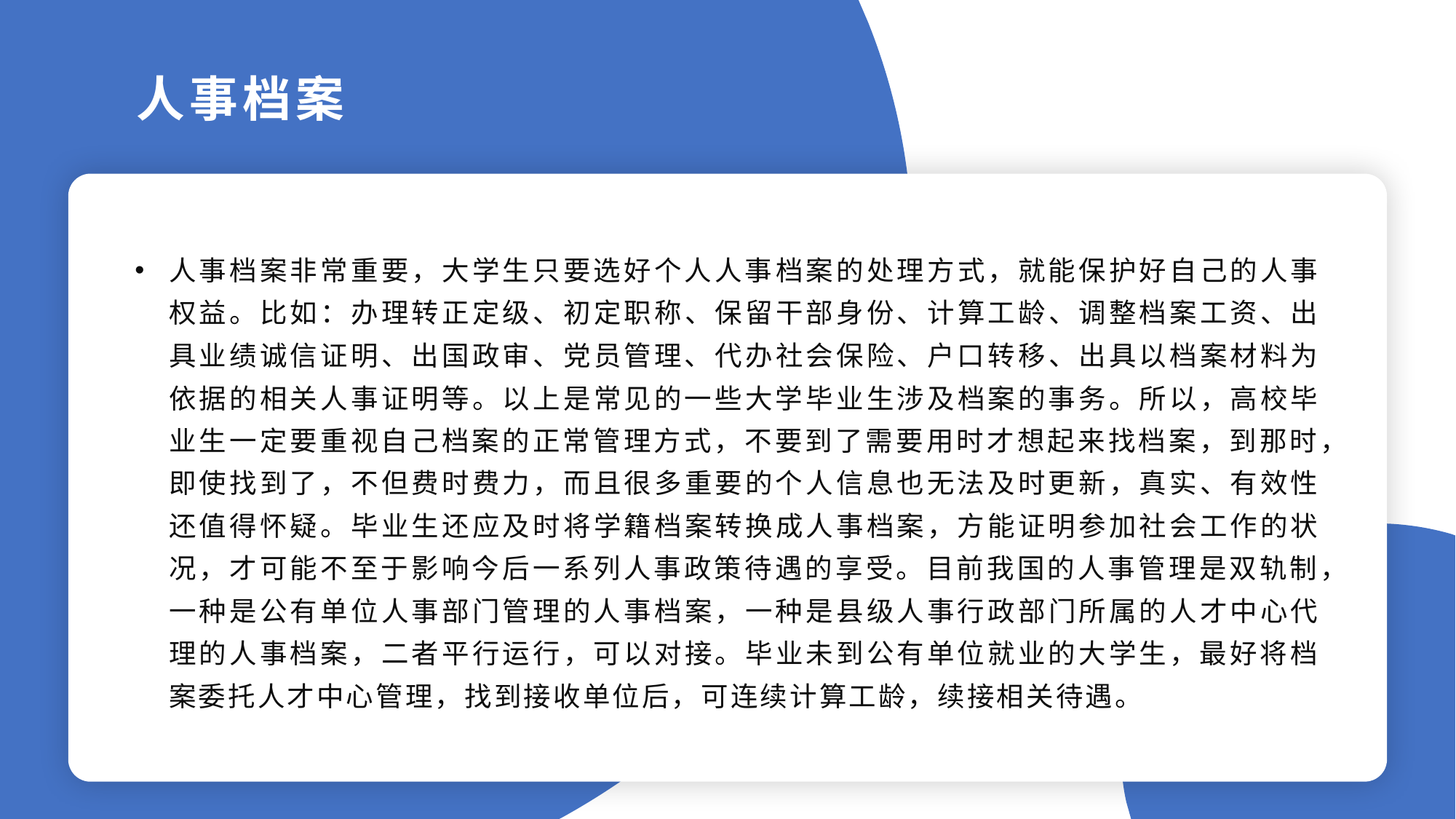

人事档案

人事档案非常重要，大学生只要选好个人人事档案的处理方式，就能保护好自己的人事权益。比如：办理转正定级、初定职称、保留干部身份、计算工龄、调整档案工资、出具业绩诚信证明、出国政审、党员管理、代办社会保险、户口转移、出具以档案材料为依据的相关人事证明等。以上是常见的一些大学毕业生涉及档案的事务。所以，高校毕业生一定要重视自己档案的正常管理方式，不要到了需要用时才想起来找档案，到那时，即使找到了，不但费时费力，而且很多重要的个人信息也无法及时更新，真实、有效性还值得怀疑。毕业生还应及时将学籍档案转换成人事档案，方能证明参加社会工作的状况，才可能不至于影响今后一系列人事政策待遇的享受。目前我国的人事管理是双轨制，一种是公有单位人事部门管理的人事档案，一种是县级人事行政部门所属的人才中心代理的人事档案，二者平行运行，可以对接。毕业未到公有单位就业的大学生，最好将档案委托人才中心管理，找到接收单位后，可连续计算工龄，续接相关待遇。